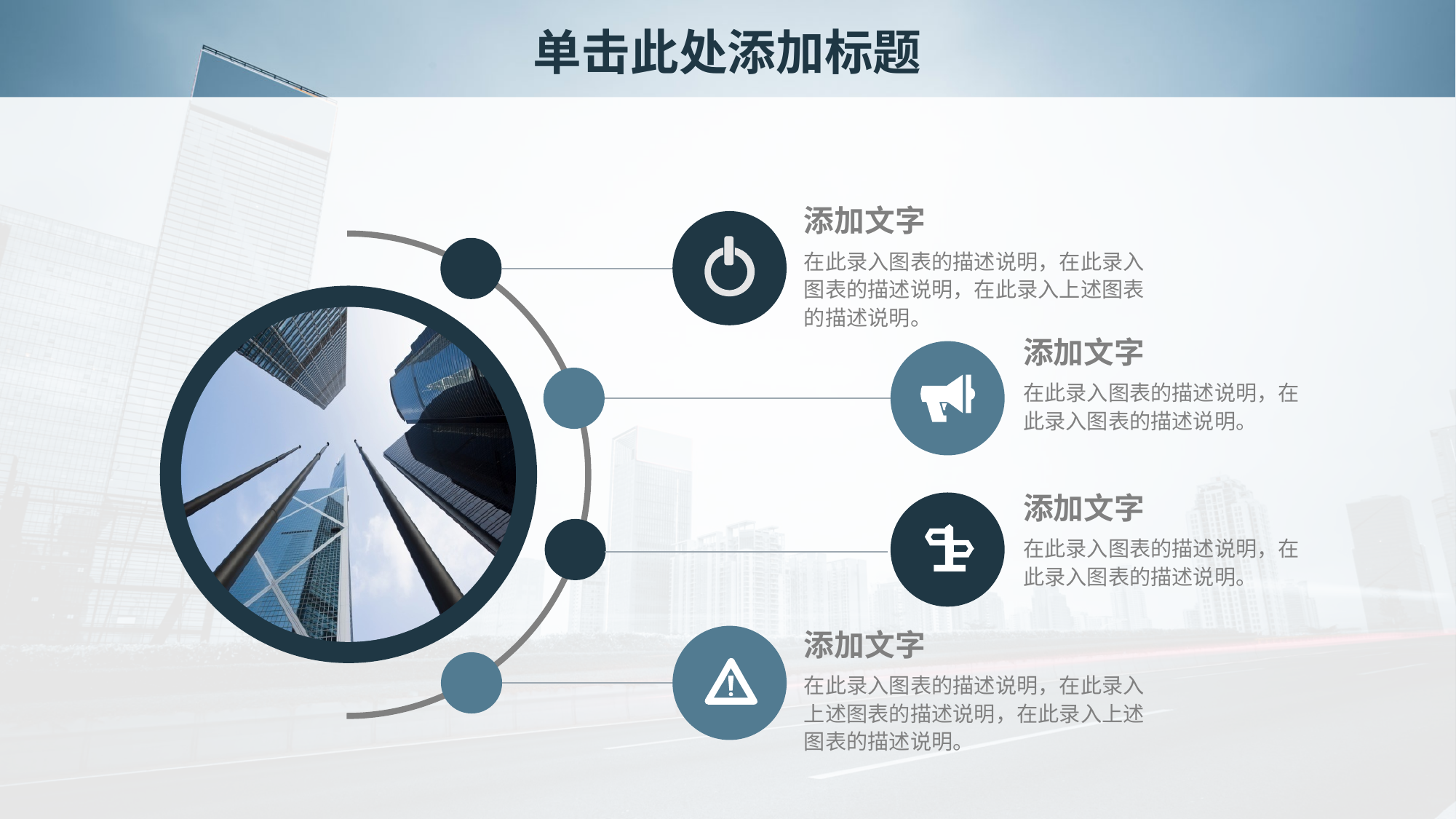

# 单击此处添加标题
添加文字

在此录入图表的描述说明，在此录入图表的描述说明，在此录入上述图表的描述说明。

添加文字

在此录入图表的描述说明，在此录入图表的描述说明。
添加文字

在此录入图表的描述说明，在此录入图表的描述说明。
添加文字

在此录入图表的描述说明，在此录入上述图表的描述说明，在此录入上述图表的描述说明。